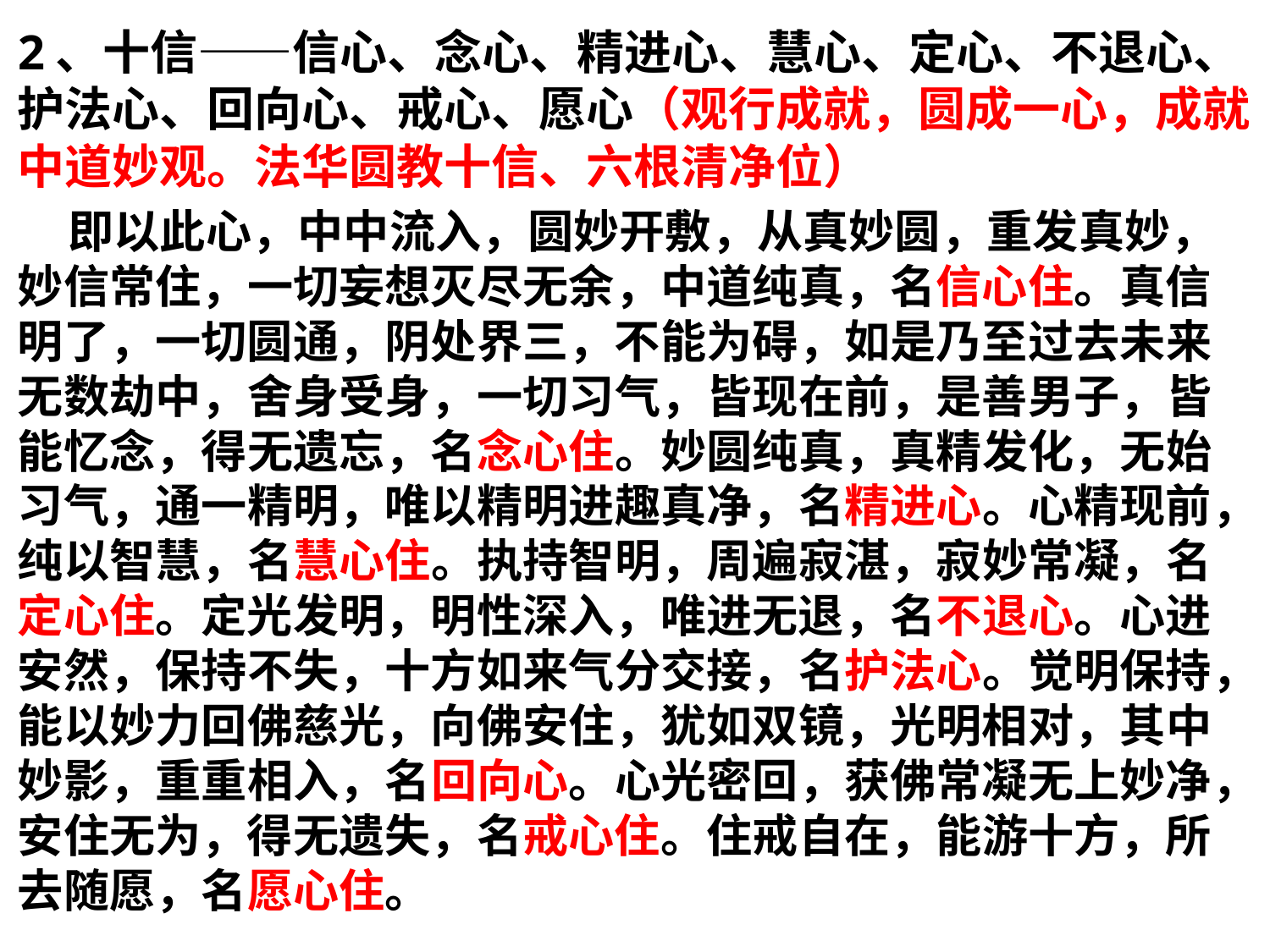

2、十信——信心、念心、精进心、慧心、定心、不退心、护法心、回向心、戒心、愿心（观行成就，圆成一心，成就中道妙观。法华圆教十信、六根清净位）
    即以此心，中中流入，圆妙开敷，从真妙圆，重发真妙，妙信常住，一切妄想灭尽无余，中道纯真，名信心住。真信明了，一切圆通，阴处界三，不能为碍，如是乃至过去未来无数劫中，舍身受身，一切习气，皆现在前，是善男子，皆能忆念，得无遗忘，名念心住。妙圆纯真，真精发化，无始习气，通一精明，唯以精明进趣真净，名精进心。心精现前，纯以智慧，名慧心住。执持智明，周遍寂湛，寂妙常凝，名定心住。定光发明，明性深入，唯进无退，名不退心。心进安然，保持不失，十方如来气分交接，名护法心。觉明保持，能以妙力回佛慈光，向佛安住，犹如双镜，光明相对，其中妙影，重重相入，名回向心。心光密回，获佛常凝无上妙净，安住无为，得无遗失，名戒心住。住戒自在，能游十方，所去随愿，名愿心住。